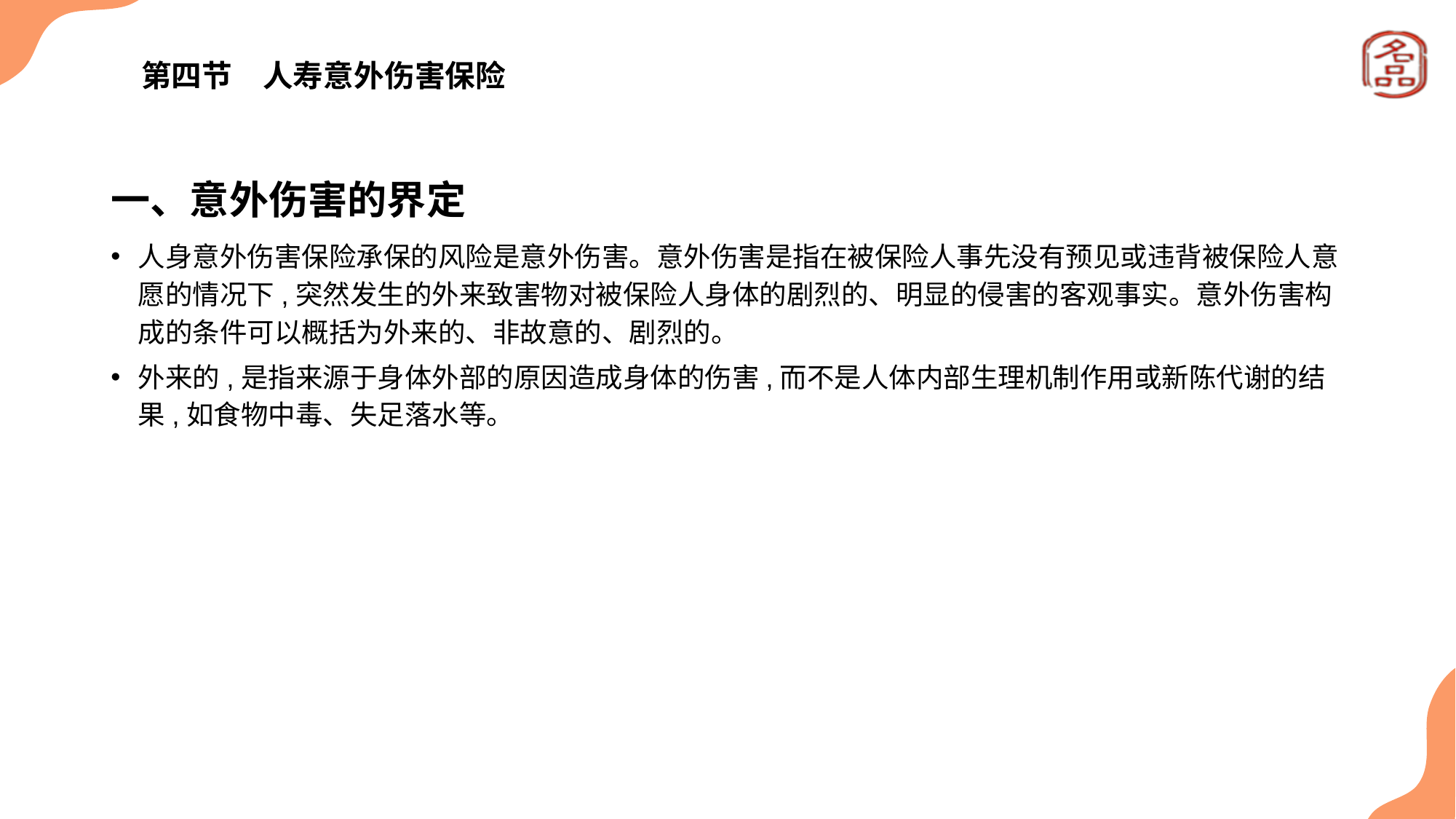

# 第四节　人寿意外伤害保险
一、意外伤害的界定
人身意外伤害保险承保的风险是意外伤害。意外伤害是指在被保险人事先没有预见或违背被保险人意愿的情况下,突然发生的外来致害物对被保险人身体的剧烈的、明显的侵害的客观事实。意外伤害构成的条件可以概括为外来的、非故意的、剧烈的。
外来的,是指来源于身体外部的原因造成身体的伤害,而不是人体内部生理机制作用或新陈代谢的结果,如食物中毒、失足落水等。